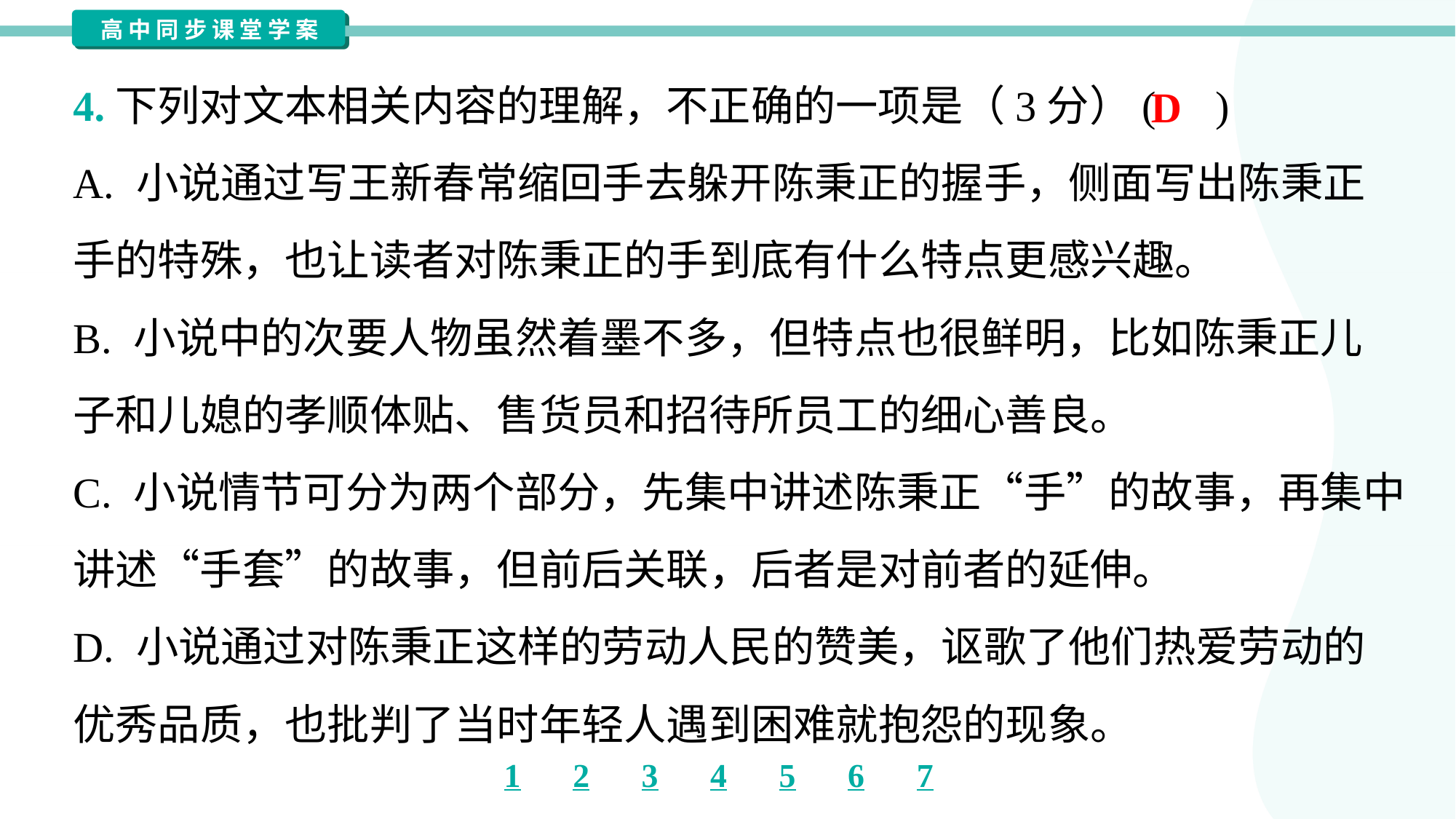

4.下列对文本相关内容的理解，不正确的一项是（3分）(     )
D
A. 小说通过写王新春常缩回手去躲开陈秉正的握手，侧面写出陈秉正
手的特殊，也让读者对陈秉正的手到底有什么特点更感兴趣。
B. 小说中的次要人物虽然着墨不多，但特点也很鲜明，比如陈秉正儿
子和儿媳的孝顺体贴、售货员和招待所员工的细心善良。
C. 小说情节可分为两个部分，先集中讲述陈秉正“手”的故事，再集中
讲述“手套”的故事，但前后关联，后者是对前者的延伸。
D. 小说通过对陈秉正这样的劳动人民的赞美，讴歌了他们热爱劳动的
优秀品质，也批判了当时年轻人遇到困难就抱怨的现象。